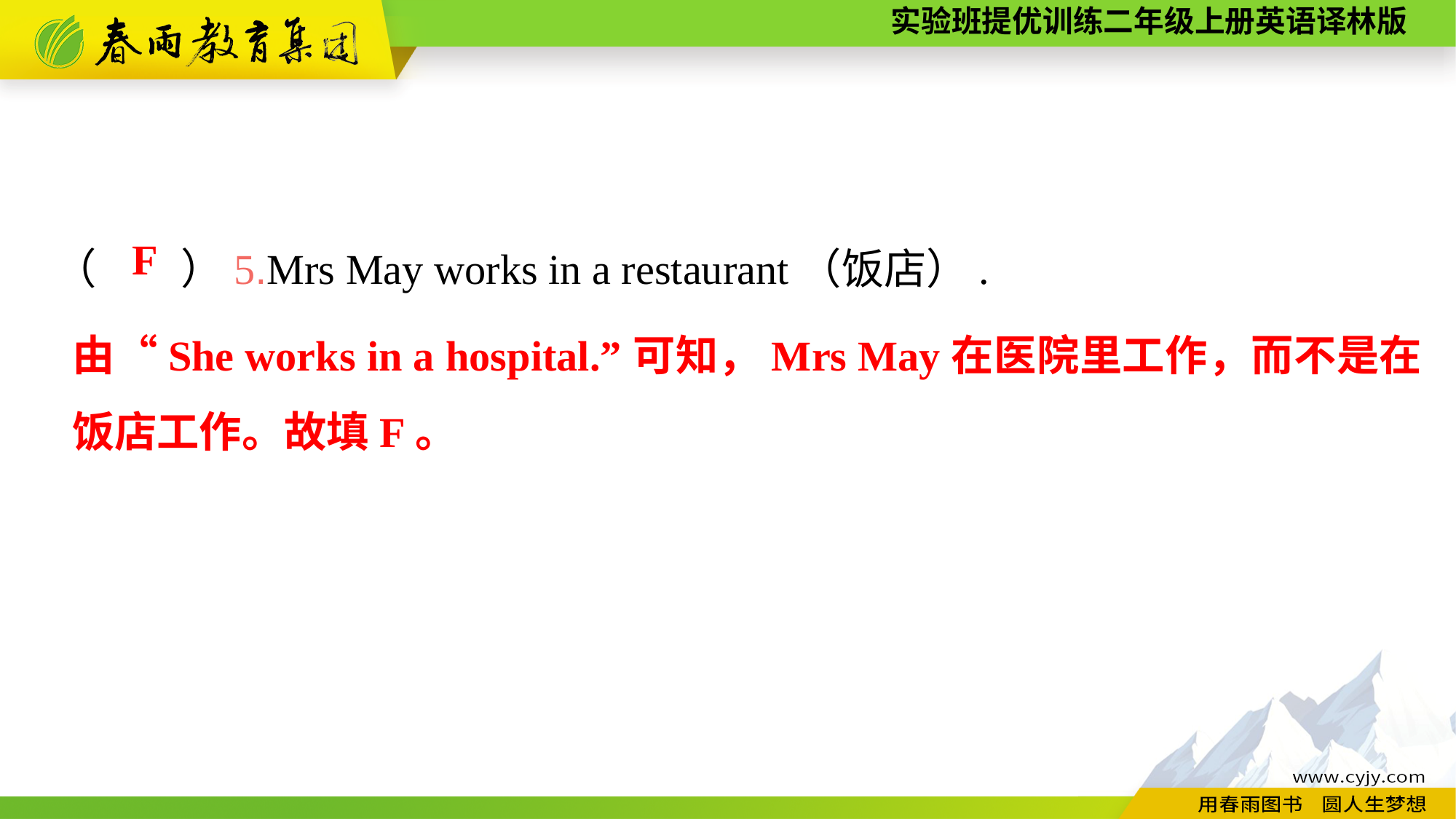

（　　）5.Mrs May works in a restaurant（饭店）.
F
由“She works in a hospital.”可知，Mrs May在医院里工作，而不是在饭店工作。故填F。